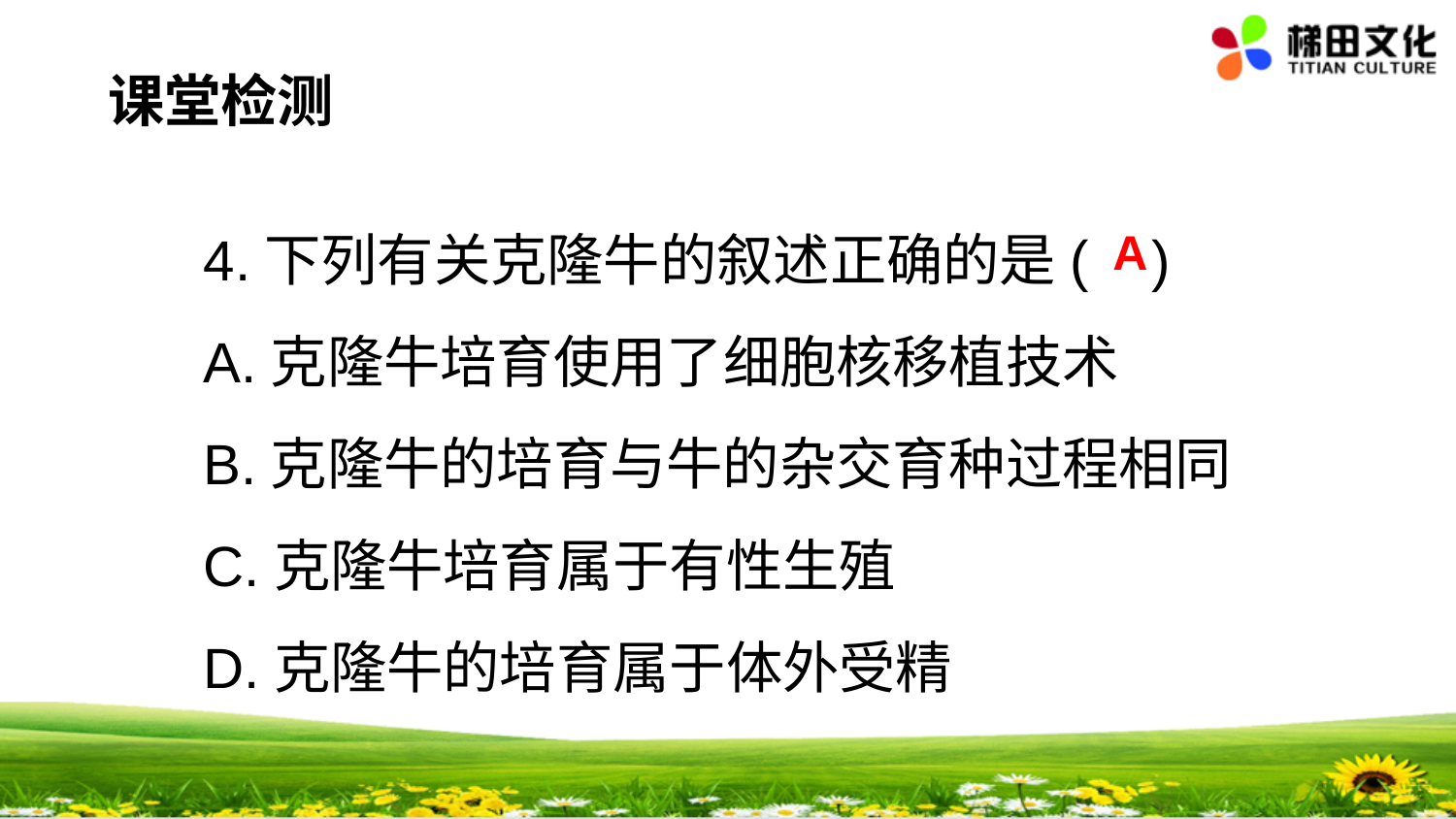

课堂检测
4.下列有关克隆牛的叙述正确的是(    )
A.克隆牛培育使用了细胞核移植技术
B.克隆牛的培育与牛的杂交育种过程相同
C.克隆牛培育属于有性生殖
D.克隆牛的培育属于体外受精
A